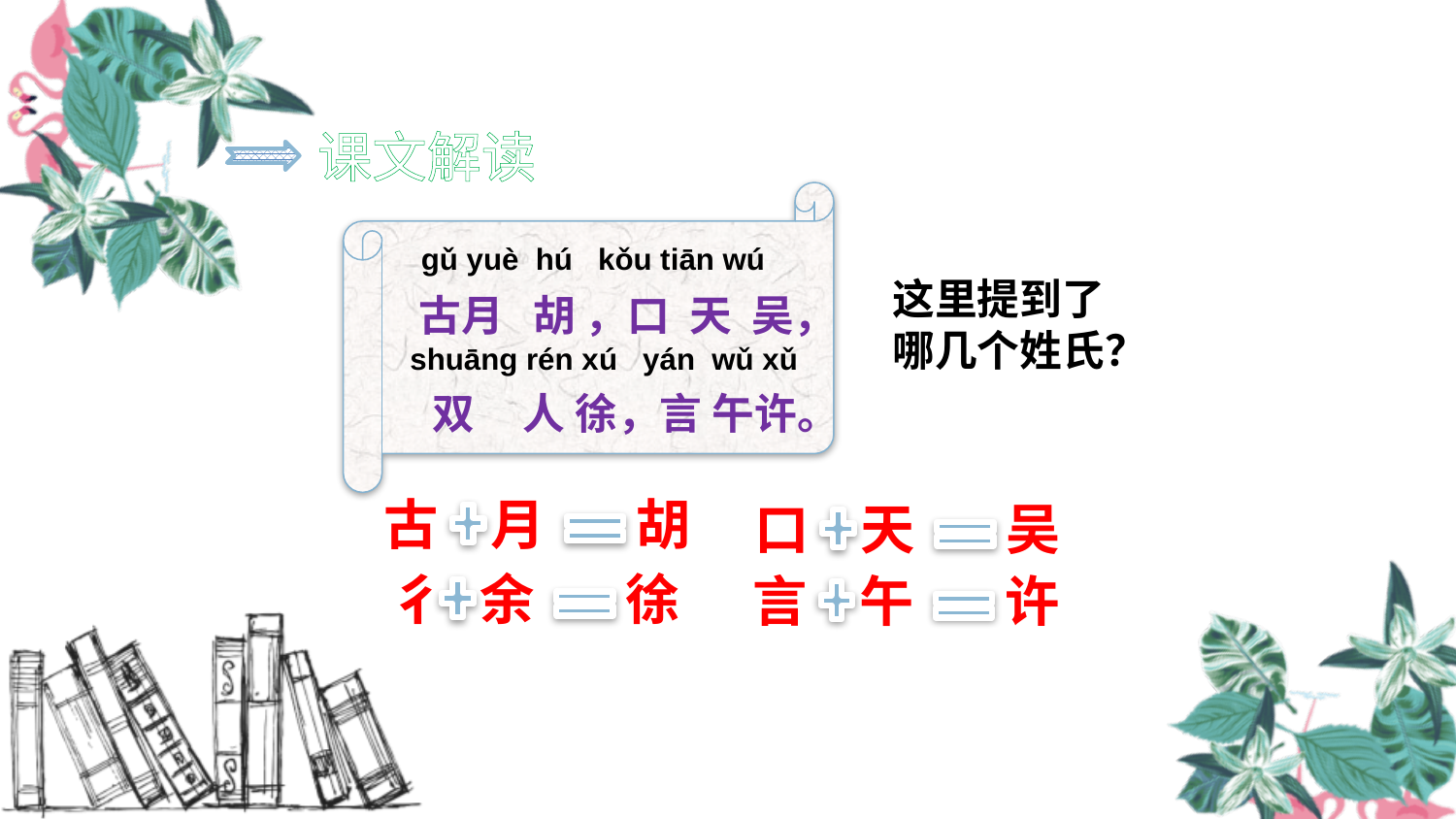

课文解读

gǔ yuè  hú   kǒu tiān wú
古月   胡 ，口  天  吴，
shuāng rén xú   yán  wǔ xǔ
双     人 徐，言 午许。
这里提到了
哪几个姓氏？
古
月
胡
口
天
吴

彳
余
徐
言
午
许